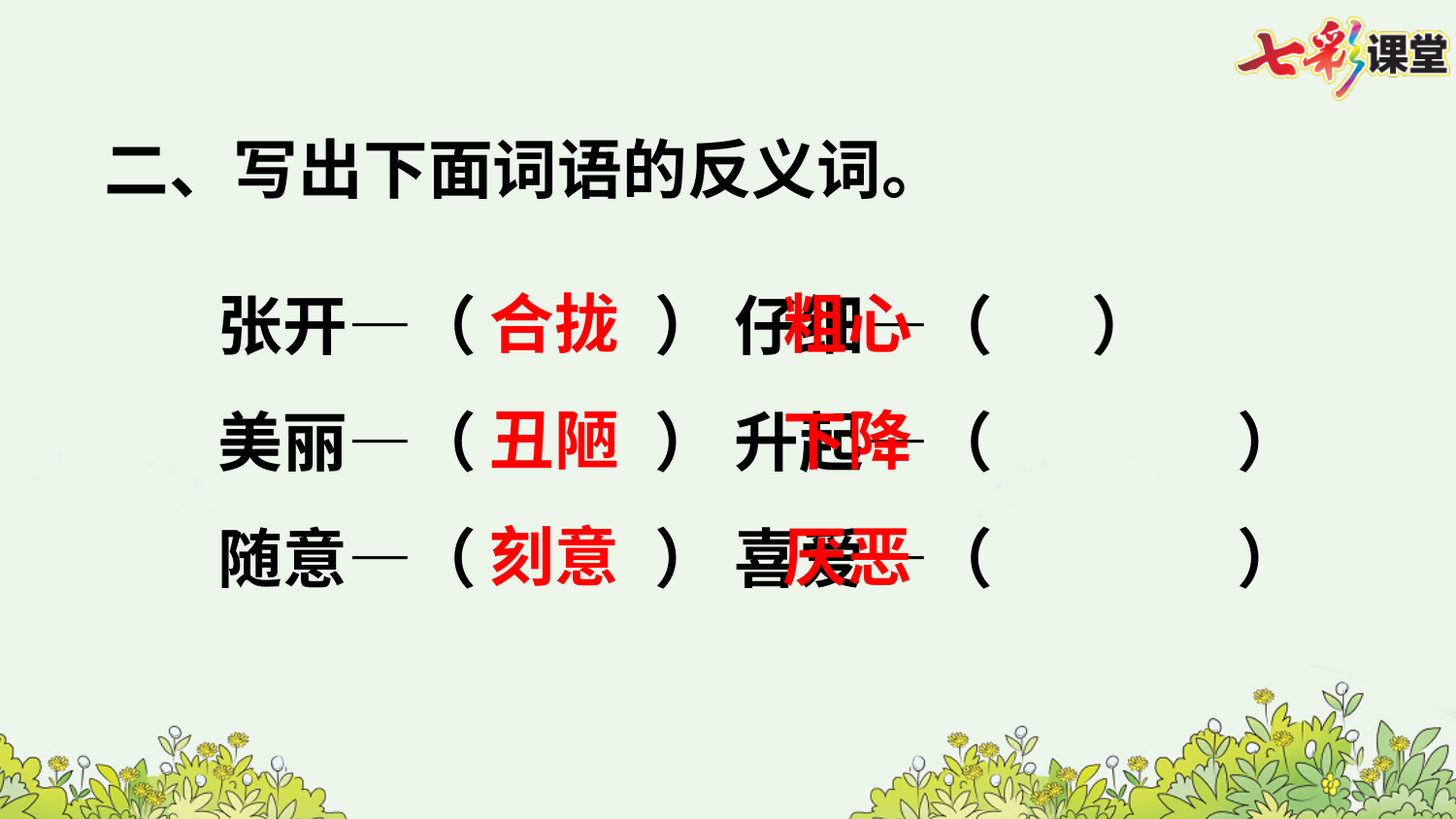

二、写出下面词语的反义词。
合拢	          粗心
丑陋	          下降
刻意	          厌恶
张开—（ 		） 仔细—（    	）
美丽—（ 		） 升起—（ 	 	）
随意—（ 		） 喜爱—（ 		）